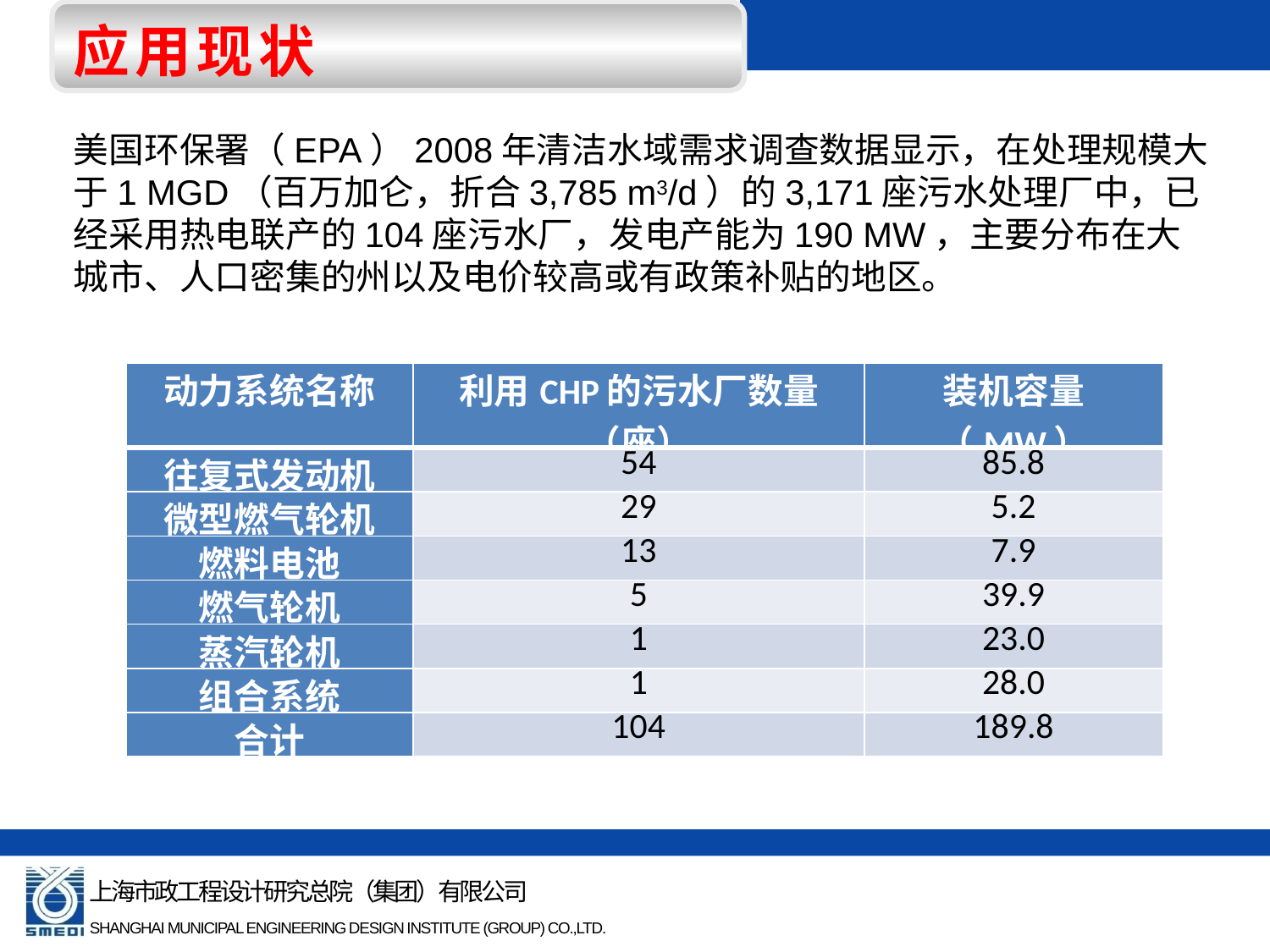

应用现状
美国环保署（EPA）2008年清洁水域需求调查数据显示，在处理规模大于1 MGD（百万加仑，折合3,785 m3/d）的3,171座污水处理厂中，已经采用热电联产的104座污水厂，发电产能为190 MW，主要分布在大城市、人口密集的州以及电价较高或有政策补贴的地区。
| 动力系统名称 | 利用CHP的污水厂数量（座） | 装机容量（MW） |
| --- | --- | --- |
| 往复式发动机 | 54 | 85.8 |
| 微型燃气轮机 | 29 | 5.2 |
| 燃料电池 | 13 | 7.9 |
| 燃气轮机 | 5 | 39.9 |
| 蒸汽轮机 | 1 | 23.0 |
| 组合系统 | 1 | 28.0 |
| 合计 | 104 | 189.8 |